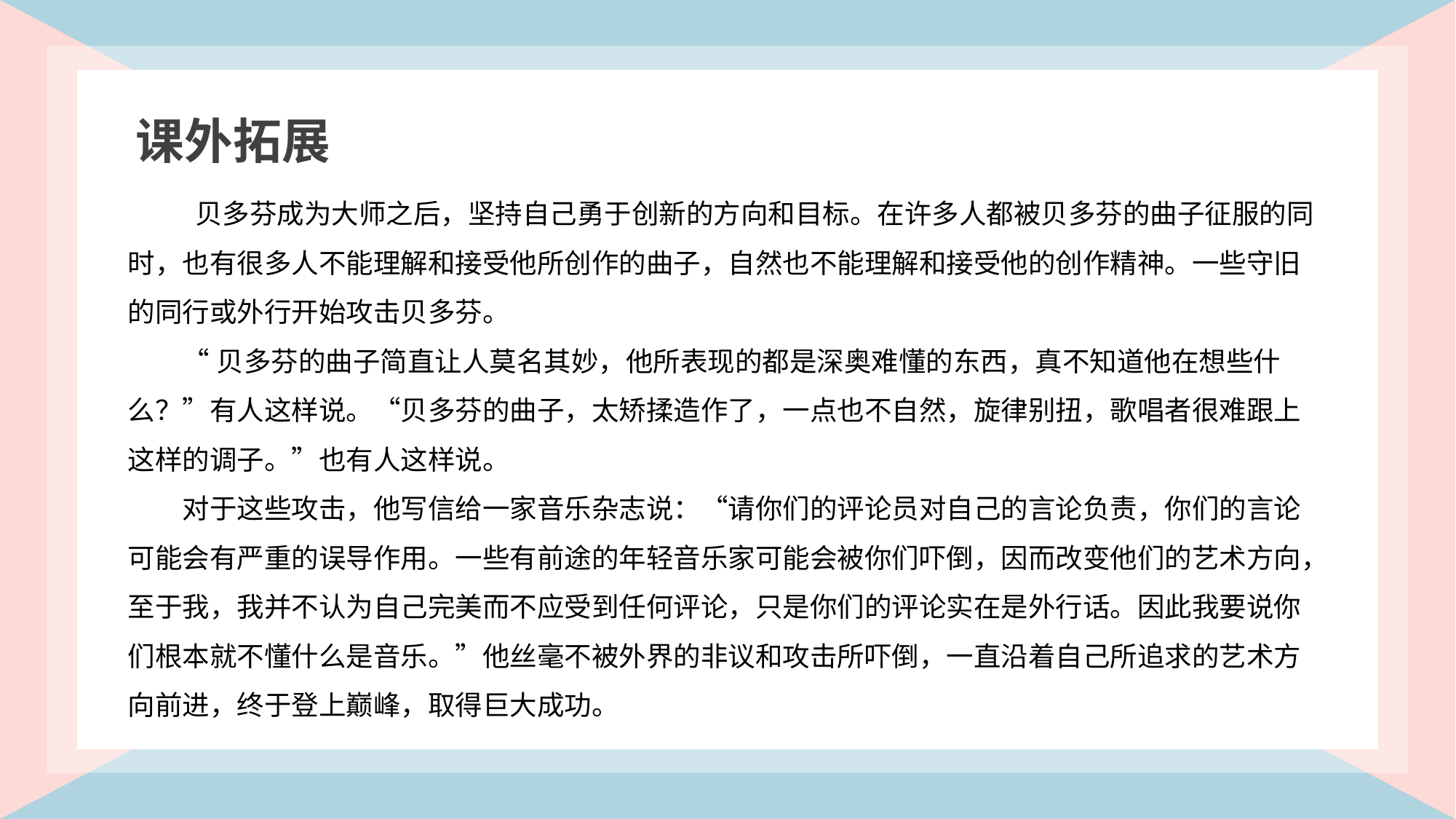

课外拓展
 贝多芬成为大师之后，坚持自己勇于创新的方向和目标。在许多人都被贝多芬的曲子征服的同时，也有很多人不能理解和接受他所创作的曲子，自然也不能理解和接受他的创作精神。一些守旧的同行或外行开始攻击贝多芬。
“贝多芬的曲子简直让人莫名其妙，他所表现的都是深奥难懂的东西，真不知道他在想些什么？”有人这样说。“贝多芬的曲子，太矫揉造作了，一点也不自然，旋律别扭，歌唱者很难跟上这样的调子。”也有人这样说。
对于这些攻击，他写信给一家音乐杂志说：“请你们的评论员对自己的言论负责，你们的言论可能会有严重的误导作用。一些有前途的年轻音乐家可能会被你们吓倒，因而改变他们的艺术方向，至于我，我并不认为自己完美而不应受到任何评论，只是你们的评论实在是外行话。因此我要说你们根本就不懂什么是音乐。”他丝毫不被外界的非议和攻击所吓倒，一直沿着自己所追求的艺术方向前进，终于登上巅峰，取得巨大成功。